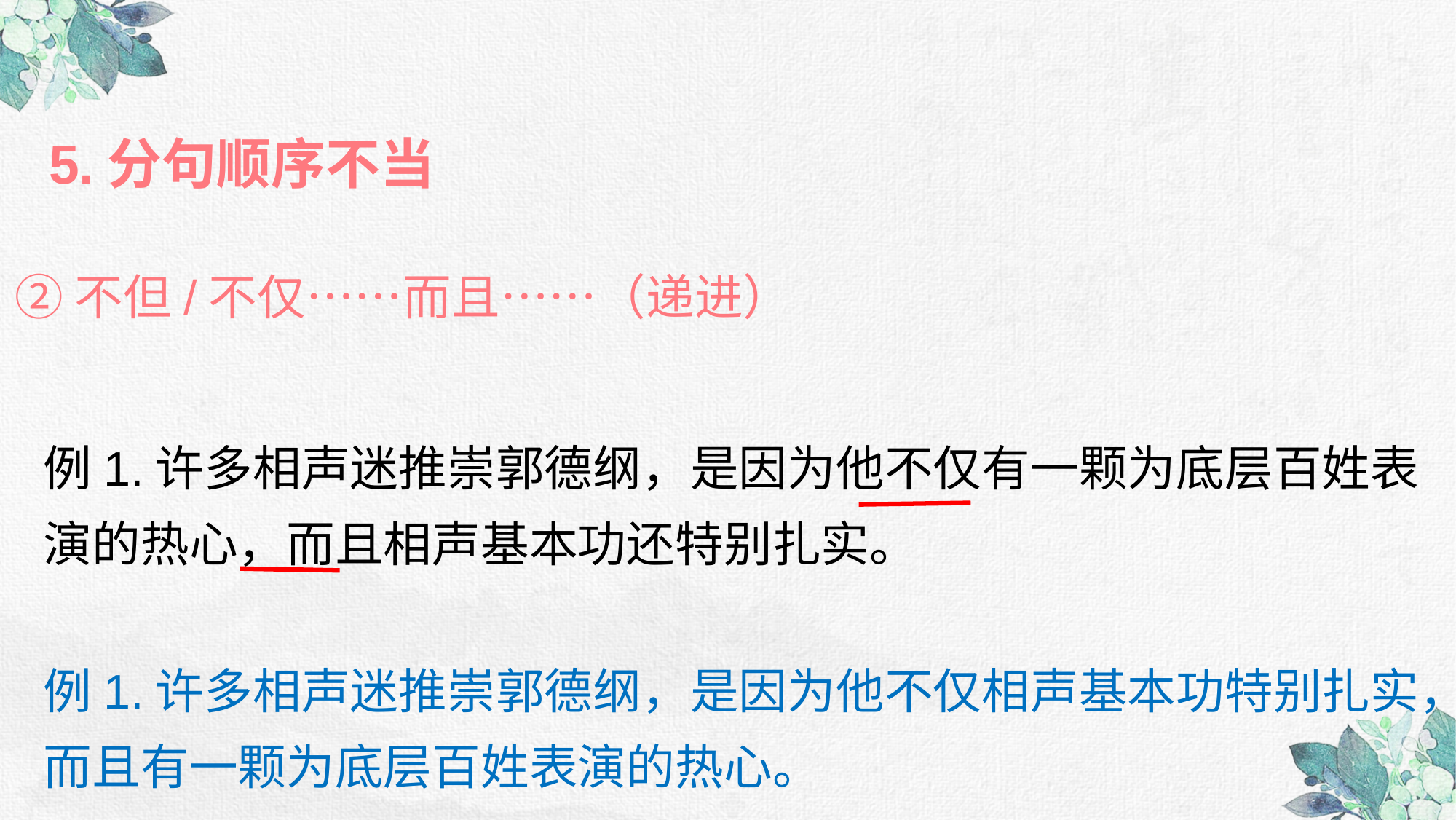

5.分句顺序不当
②不但/不仅……而且……（递进）
例1.许多相声迷推崇郭德纲，是因为他不仅有一颗为底层百姓表演的热心，而且相声基本功还特别扎实。

例1.许多相声迷推崇郭德纲，是因为他不仅相声基本功特别扎实，而且有一颗为底层百姓表演的热心。